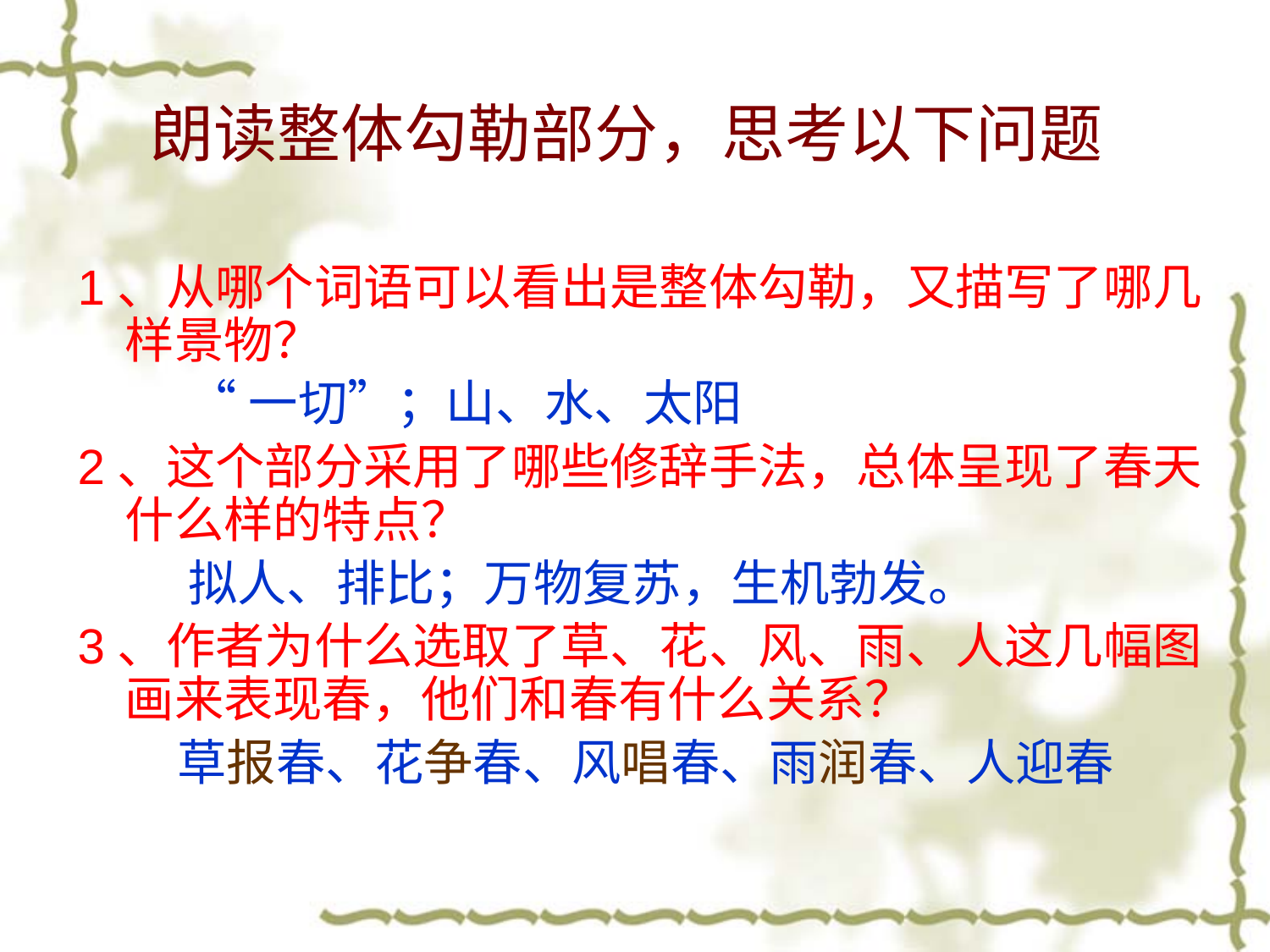

# 朗读整体勾勒部分，思考以下问题
1、从哪个词语可以看出是整体勾勒，又描写了哪几样景物？
          “一切”；山、水、太阳
2、这个部分采用了哪些修辞手法，总体呈现了春天什么样的特点？
         拟人、排比；万物复苏，生机勃发。
3、作者为什么选取了草、花、风、雨、人这几幅图画来表现春，他们和春有什么关系？
        草报春、花争春、风唱春、雨润春、人迎春